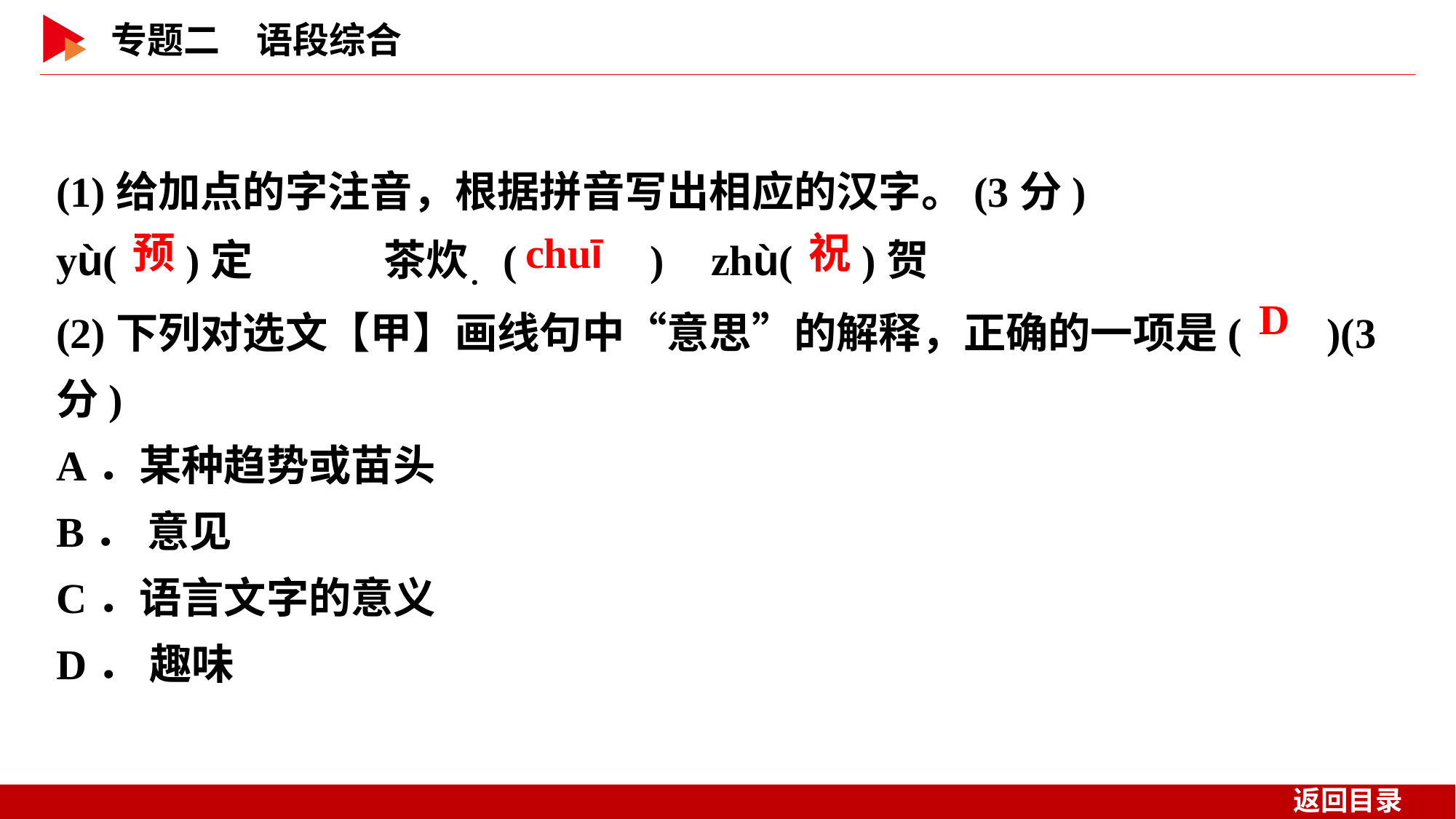

(1)给加点的字注音，根据拼音写出相应的汉字。(3分)
yù(      )定		茶炊．(            )	zhù(      )贺
(2)下列对选文【甲】画线句中“意思”的解释，正确的一项是(        )(3分)
A．某种趋势或苗头
B． 意见
C．语言文字的意义
D． 趣味
   预
 chuī
   祝
   D